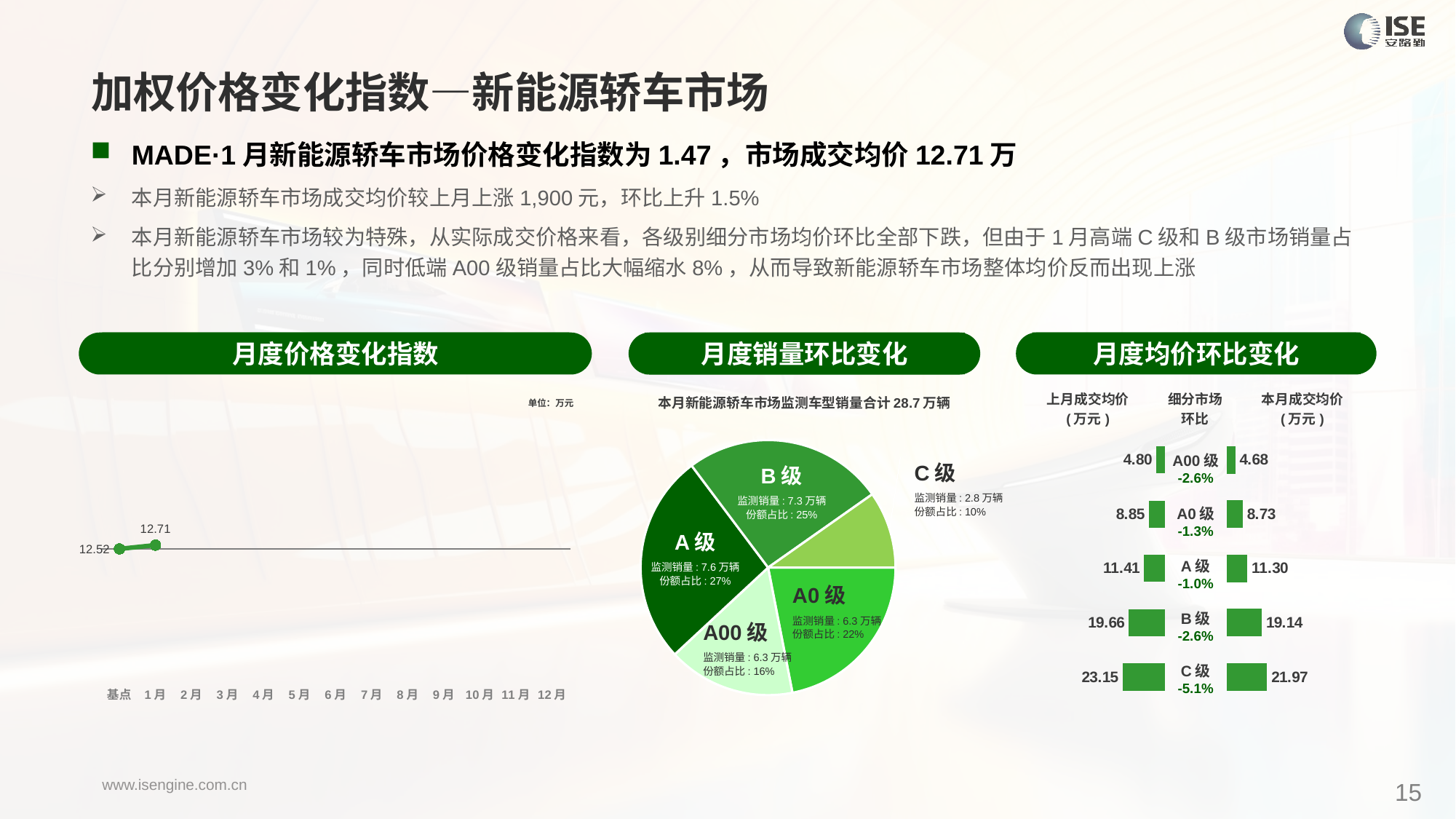

加权价格变化指数—新能源轿车市场
MADE·1月新能源轿车市场价格变化指数为1.47，市场成交均价12.71万
本月新能源轿车市场成交均价较上月上涨1,900元，环比上升1.5%
本月新能源轿车市场较为特殊，从实际成交价格来看，各级别细分市场均价环比全部下跌，但由于1月高端C级和B级市场销量占比分别增加3%和1%，同时低端A00级销量占比大幅缩水8%，从而导致新能源轿车市场整体均价反而出现上涨
月度价格变化指数

月度均价环比变化

月度销量环比变化

### Chart

| Category | Y2024 |
|---|---|
| 基点 | 0.0 |
| 1月 | 1.4737991412737017 |
| 2月 | None |
| 3月 | None |
| 4月 | None |
| 5月 | None |
| 6月 | None |
| 7月 | None |
| 8月 | None |
| 9月 | None |
| 10月 | None |
| 11月 | None |
| 12月 | None |
本月新能源轿车市场监测车型销量合计28.7万辆
| 上月成交均价 (万元) | 细分市场 环比 | 本月成交均价 (万元) |
| --- | --- | --- |
单位：万元

### Chart

| Category | 细分市场 |
|---|---|
| A0级 | 62913.0 |
| A00 | 46291.0 |
| A级 | 76522.0 |
| B级 | 73111.0 |
| C级 | 27980.0 |

### Chart

| Category | 成交均价 |
|---|---|
| A00 | 4.8 |
| A0 | 8.85 |
| A | 11.41 |
| B | 19.66 |
| C | 23.15 |

### Chart

| Category | 金额 |
|---|---|
| A00 | 4.677882309736294 |
| A0 | 8.731922496145458 |
| A | 11.297573900316296 |
| B | 19.143262299790887 |
| C | 21.97091350965014 |
| A00级 -2.6% |
| --- |
| A0级 -1.3% |
| A级 -1.0% |
| B级 -2.6% |
| C级 -5.1% |
C级
监测销量: 2.8万辆
份额占比: 10%
B级
监测销量: 7.3万辆
份额占比: 25%
A级
监测销量: 7.6万辆
份额占比: 27%
A0级
监测销量: 6.3万辆
份额占比: 22%
A00级
监测销量: 6.3万辆
份额占比: 16%
15